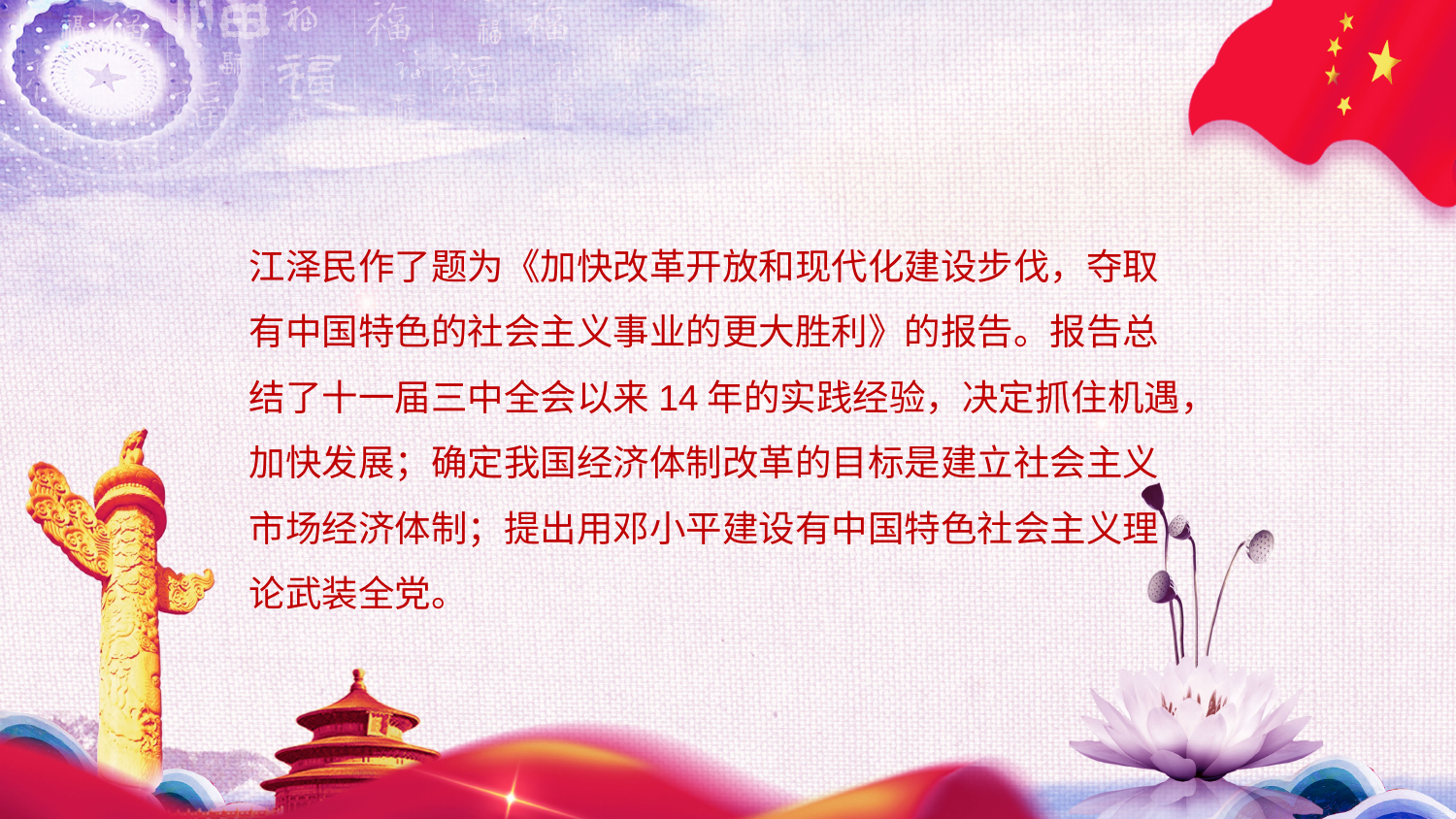

江泽民作了题为《加快改革开放和现代化建设步伐，夺取有中国特色的社会主义事业的更大胜利》的报告。报告总结了十一届三中全会以来14年的实践经验，决定抓住机遇，加快发展；确定我国经济体制改革的目标是建立社会主义市场经济体制；提出用邓小平建设有中国特色社会主义理论武装全党。